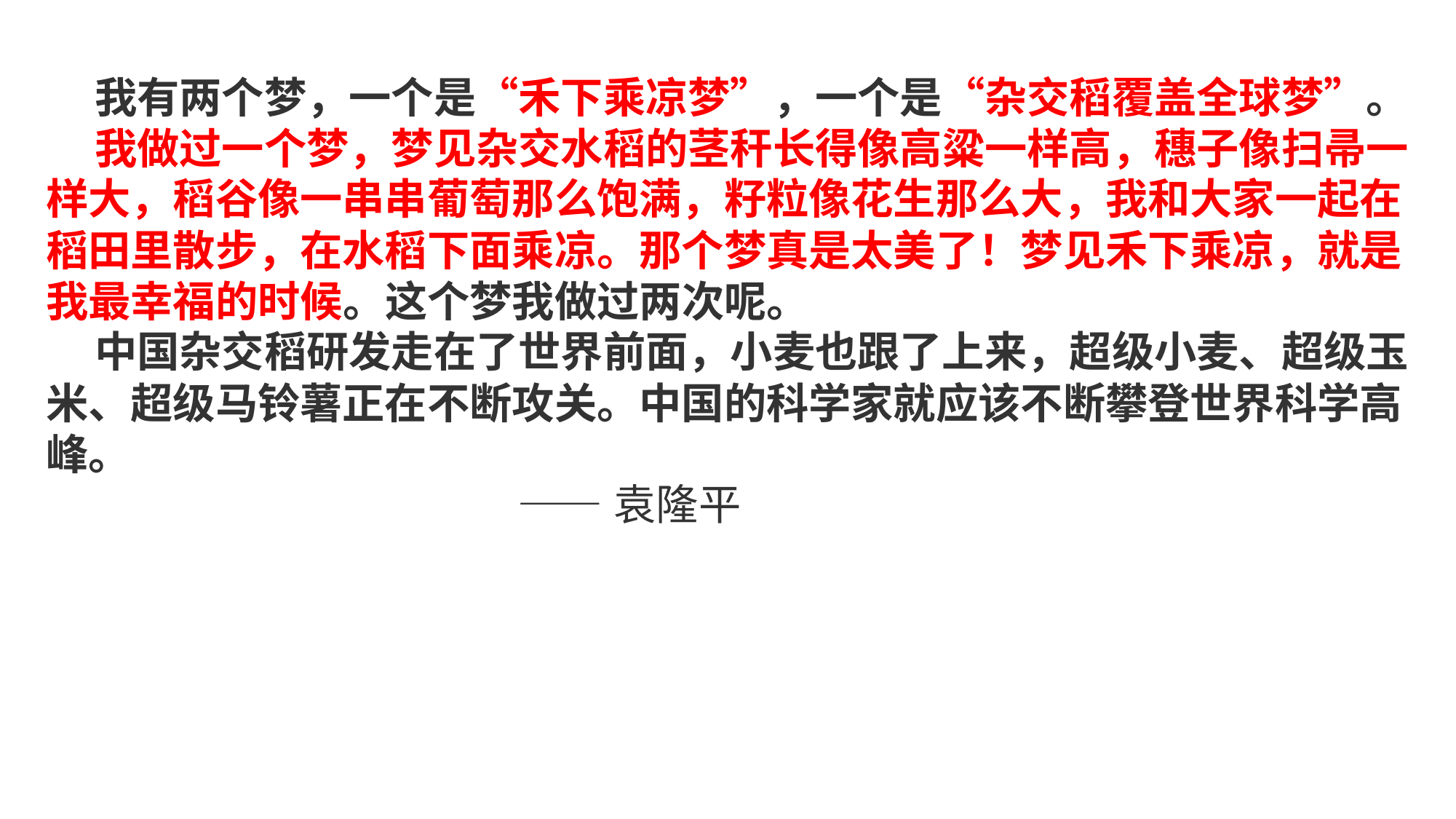

我有两个梦，一个是“禾下乘凉梦”，一个是“杂交稻覆盖全球梦”。
    我做过一个梦，梦见杂交水稻的茎秆长得像高粱一样高，穗子像扫帚一样大，稻谷像一串串葡萄那么饱满，籽粒像花生那么大，我和大家一起在稻田里散步，在水稻下面乘凉。那个梦真是太美了！梦见禾下乘凉，就是我最幸福的时候。这个梦我做过两次呢。
    中国杂交稻研发走在了世界前面，小麦也跟了上来，超级小麦、超级玉米、超级马铃薯正在不断攻关。中国的科学家就应该不断攀登世界科学高峰。
                                                  ——袁隆平